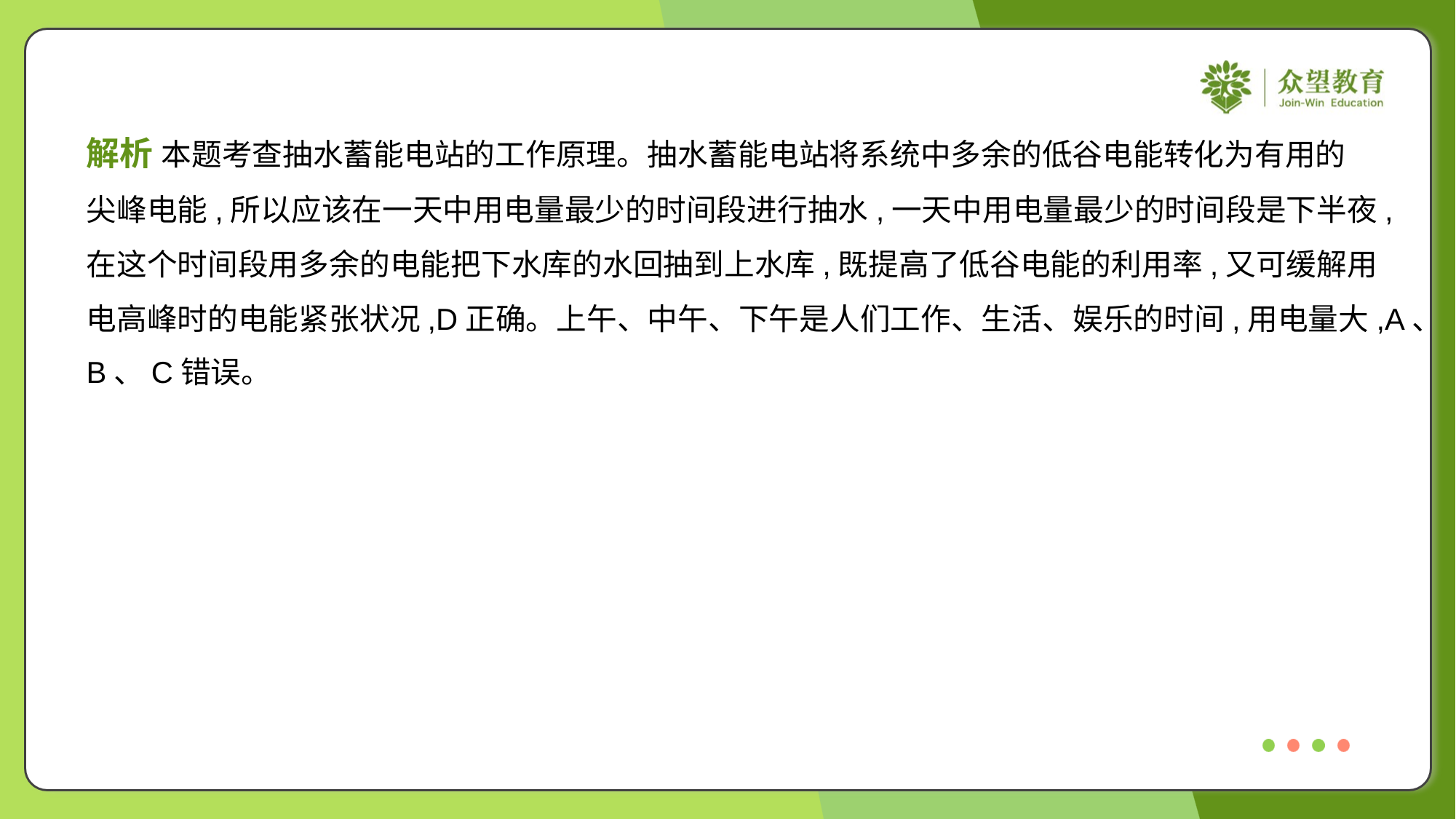

解析 本题考查抽水蓄能电站的工作原理。抽水蓄能电站将系统中多余的低谷电能转化为有用的
尖峰电能,所以应该在一天中用电量最少的时间段进行抽水,一天中用电量最少的时间段是下半夜,
在这个时间段用多余的电能把下水库的水回抽到上水库,既提高了低谷电能的利用率,又可缓解用
电高峰时的电能紧张状况,D正确。上午、中午、下午是人们工作、生活、娱乐的时间,用电量大,A、
B、C错误。